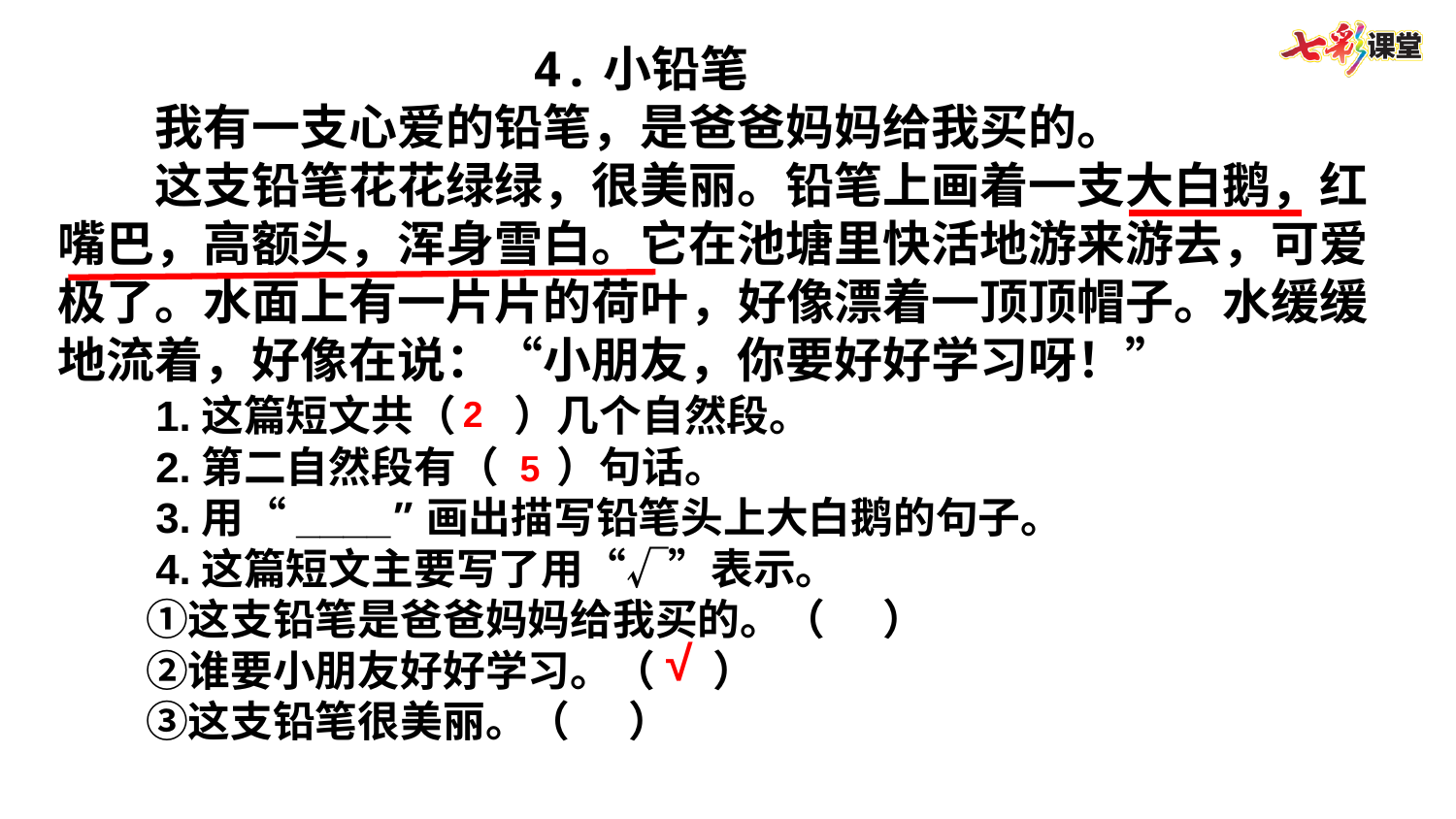

4.小铅笔
　　我有一支心爱的铅笔，是爸爸妈妈给我买的。
　　这支铅笔花花绿绿，很美丽。铅笔上画着一支大白鹅，红嘴巴，高额头，浑身雪白。它在池塘里快活地游来游去，可爱极了。水面上有一片片的荷叶，好像漂着一顶顶帽子。水缓缓地流着，好像在说：“小朋友，你要好好学习呀！”

　　1.这篇短文共（      ）几个自然段。
　　2.第二自然段有（      ）句话。
　　3.用“____”画出描写铅笔头上大白鹅的句子。
　　4.这篇短文主要写了用“√”表示。
　　①这支铅笔是爸爸妈妈给我买的。（      ）
　　②谁要小朋友好好学习。（      ）
　　③这支铅笔很美丽。（      ）

2
5
√